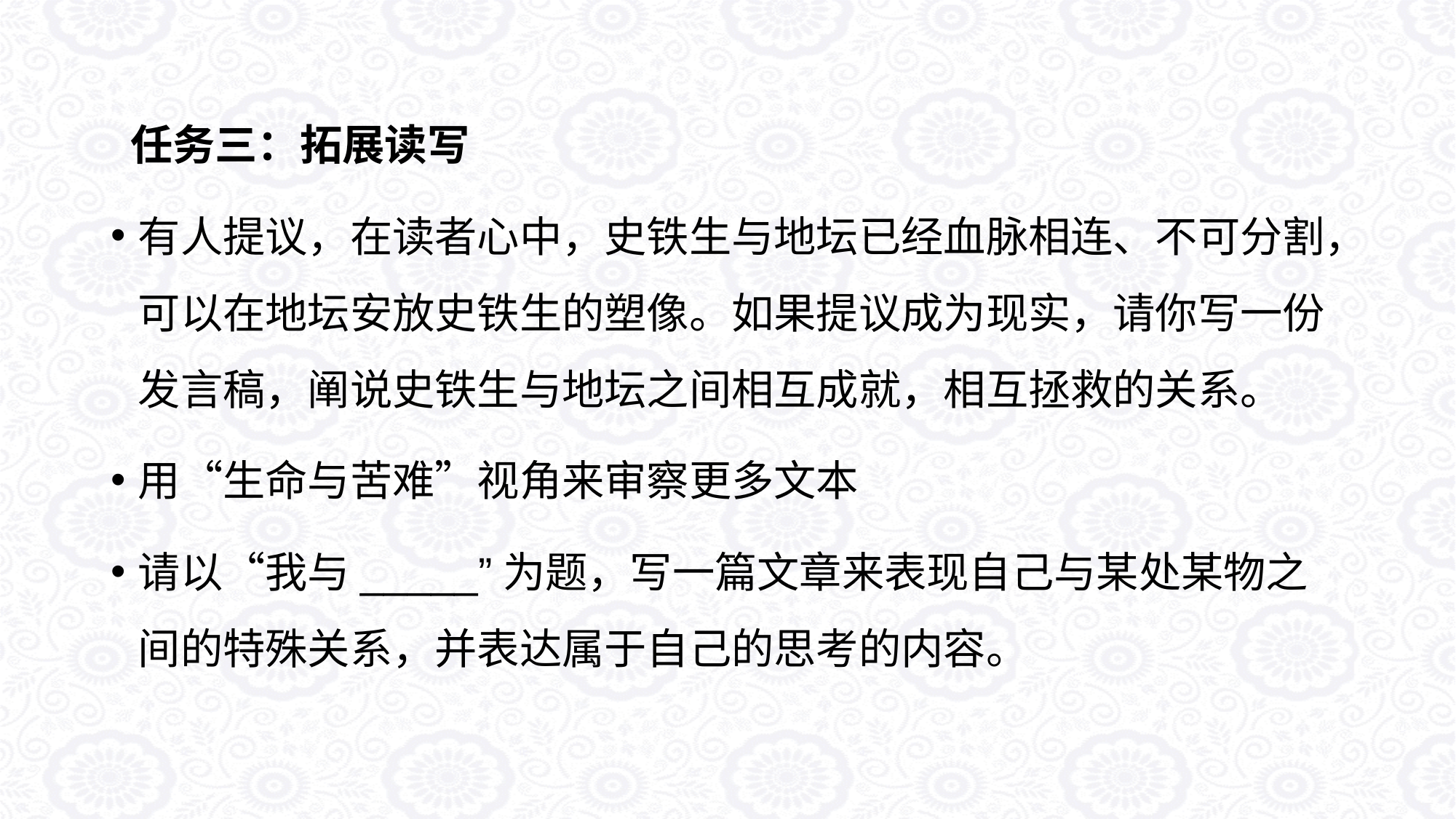

任务三：拓展读写
有人提议，在读者心中，史铁生与地坛已经血脉相连、不可分割，可以在地坛安放史铁生的塑像。如果提议成为现实，请你写一份发言稿，阐说史铁生与地坛之间相互成就，相互拯救的关系。
用“生命与苦难”视角来审察更多文本
请以“我与_____”为题，写一篇文章来表现自己与某处某物之间的特殊关系，并表达属于自己的思考的内容。